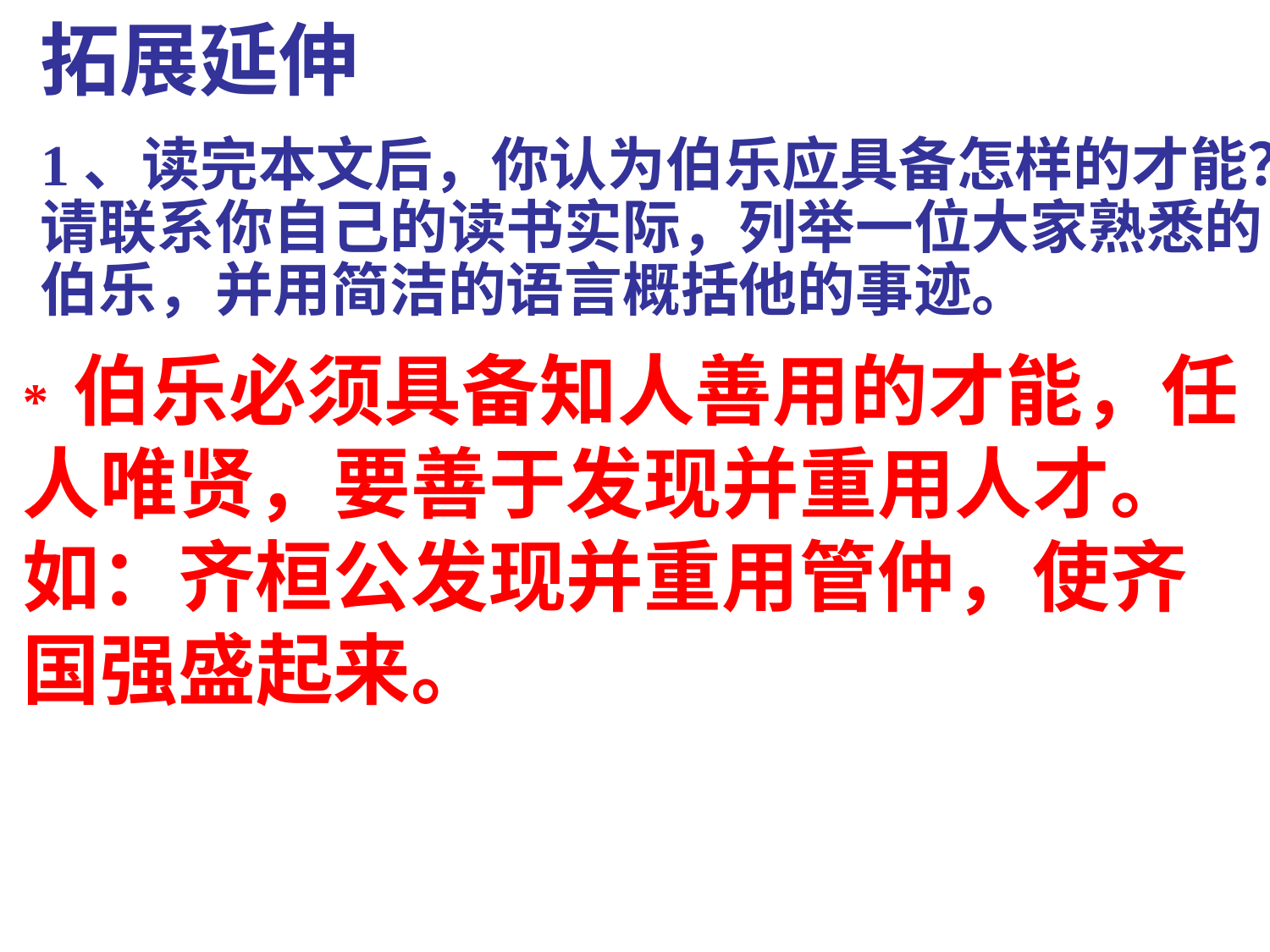

拓展延伸
1、读完本文后，你认为伯乐应具备怎样的才能？请联系你自己的读书实际，列举一位大家熟悉的伯乐，并用简洁的语言概括他的事迹。

* 伯乐必须具备知人善用的才能，任人唯贤，要善于发现并重用人才。如：齐桓公发现并重用管仲，使齐国强盛起来。